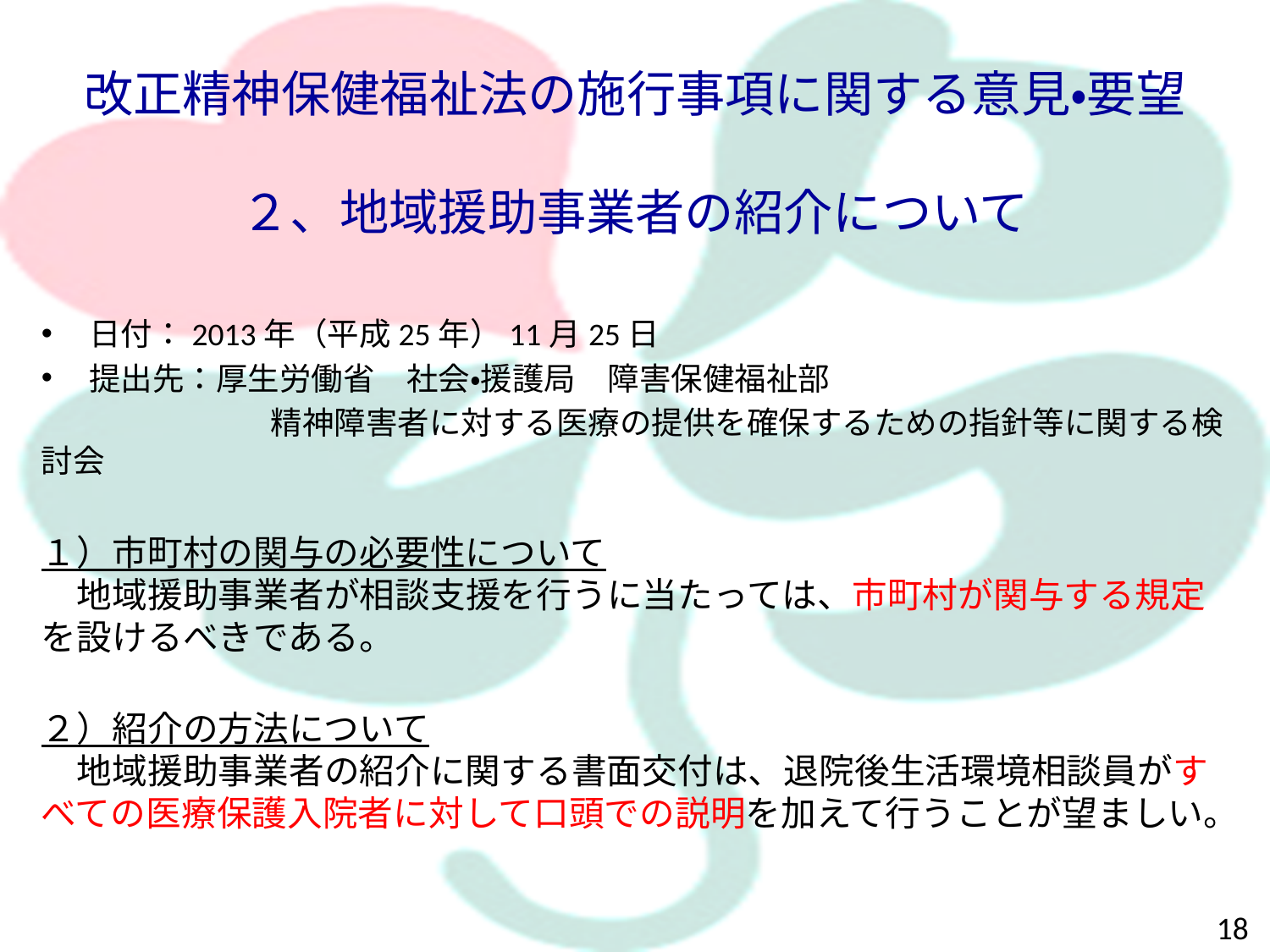

改正精神保健福祉法の施行事項に関する意見・要望

２、地域援助事業者の紹介について

日付：2013年（平成25年）11月25日
提出先：厚生労働省　社会・援護局　障害保健福祉部
　　　　　　　 精神障害者に対する医療の提供を確保するための指針等に関する検討会

１）市町村の関与の必要性について
　地域援助事業者が相談支援を行うに当たっては、市町村が関与する規定を設けるべきである。
２）紹介の方法について
　地域援助事業者の紹介に関する書面交付は、退院後生活環境相談員がすべての医療保護入院者に対して口頭での説明を加えて行うことが望ましい。
18